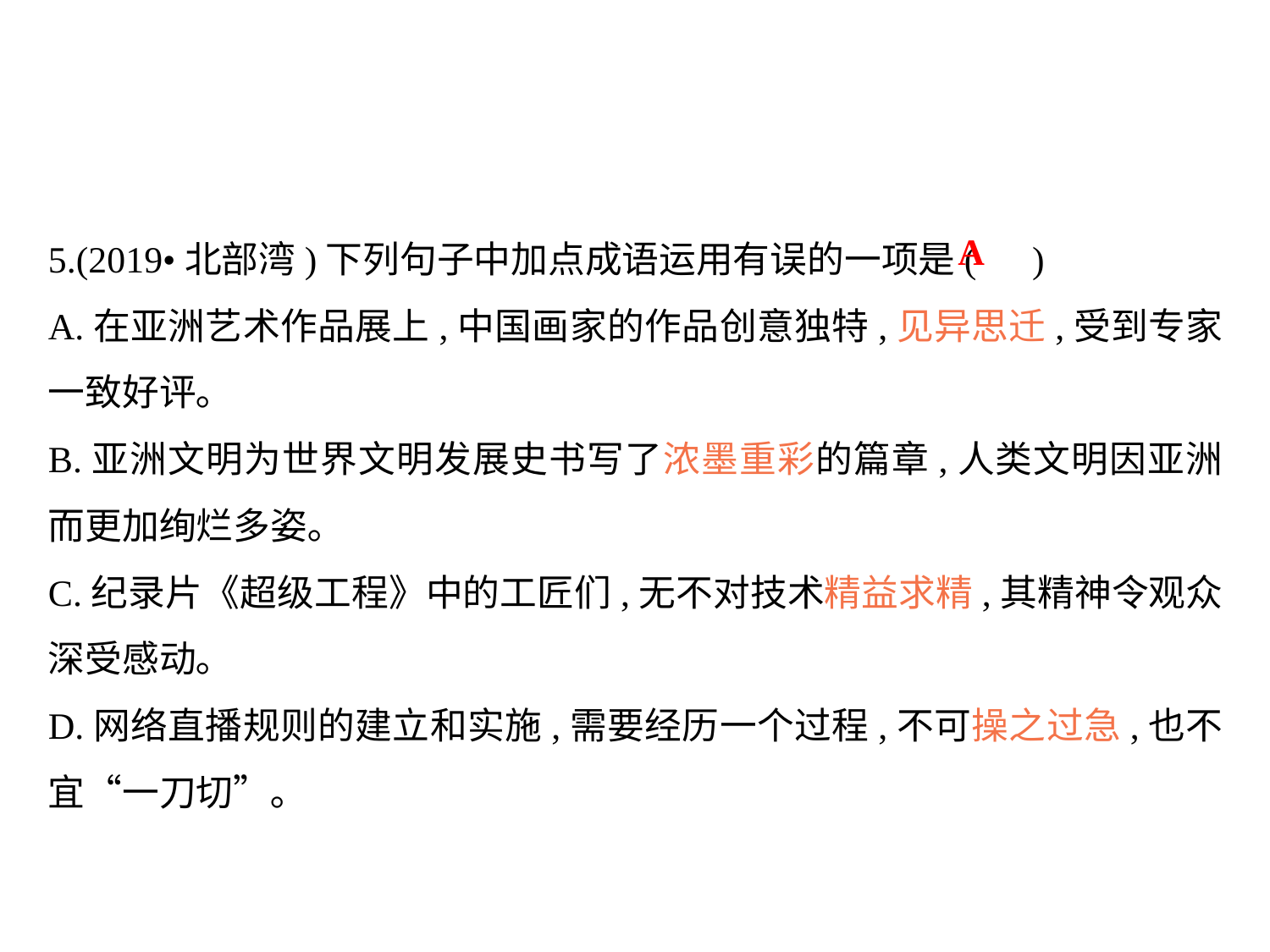

5.(2019•北部湾)下列句子中加点成语运用有误的一项是(      )
A.在亚洲艺术作品展上,中国画家的作品创意独特,见异思迁,受到专家一致好评｡
B.亚洲文明为世界文明发展史书写了浓墨重彩的篇章,人类文明因亚洲而更加绚烂多姿｡
C.纪录片《超级工程》中的工匠们,无不对技术精益求精,其精神令观众深受感动｡
D.网络直播规则的建立和实施,需要经历一个过程,不可操之过急,也不宜“一刀切”｡
A